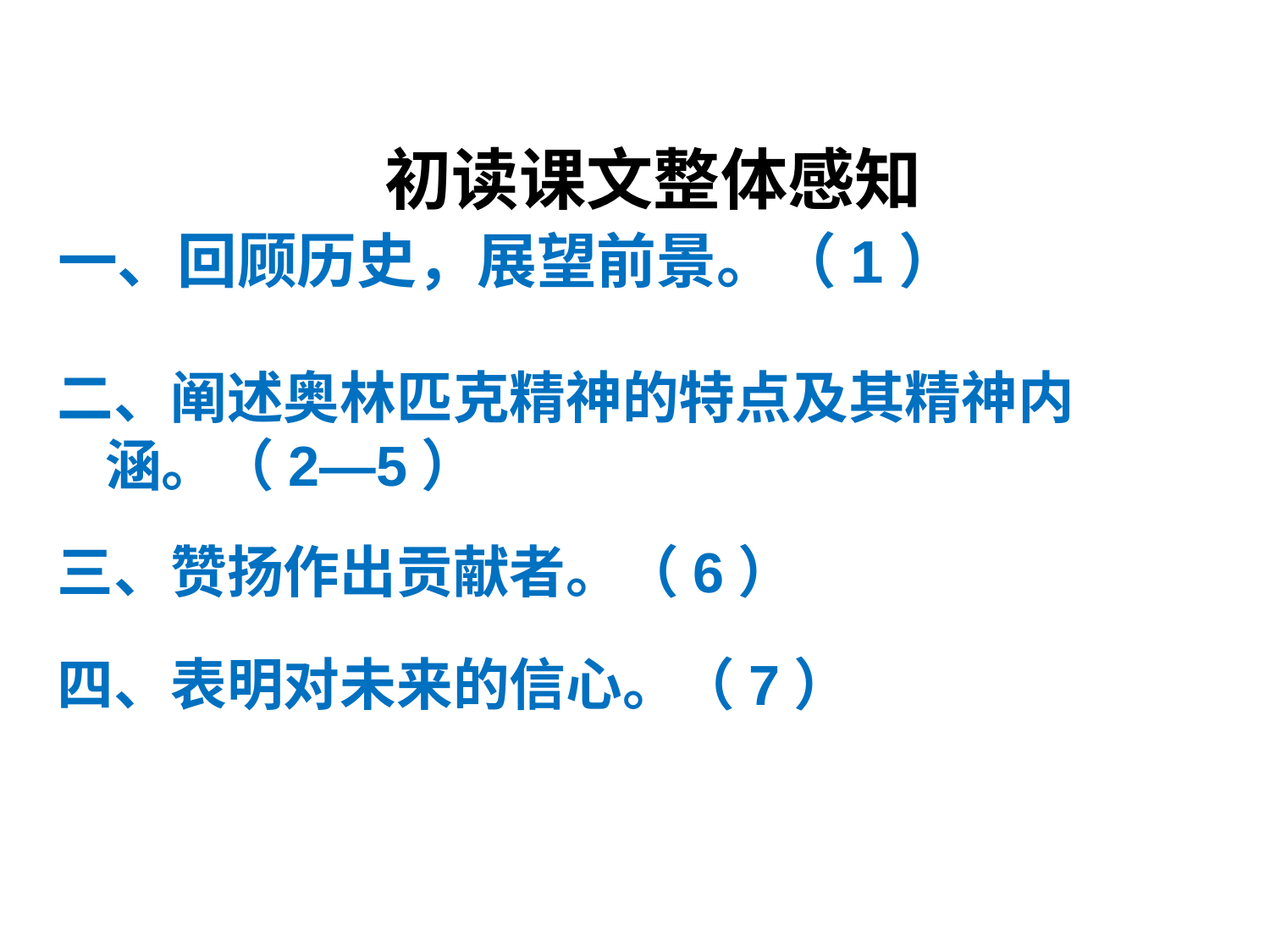

初读课文整体感知
一、回顾历史，展望前景。（1）
二、阐述奥林匹克精神的特点及其精神内涵。（2—5）

三、赞扬作出贡献者。（6）

四、表明对未来的信心。（7）